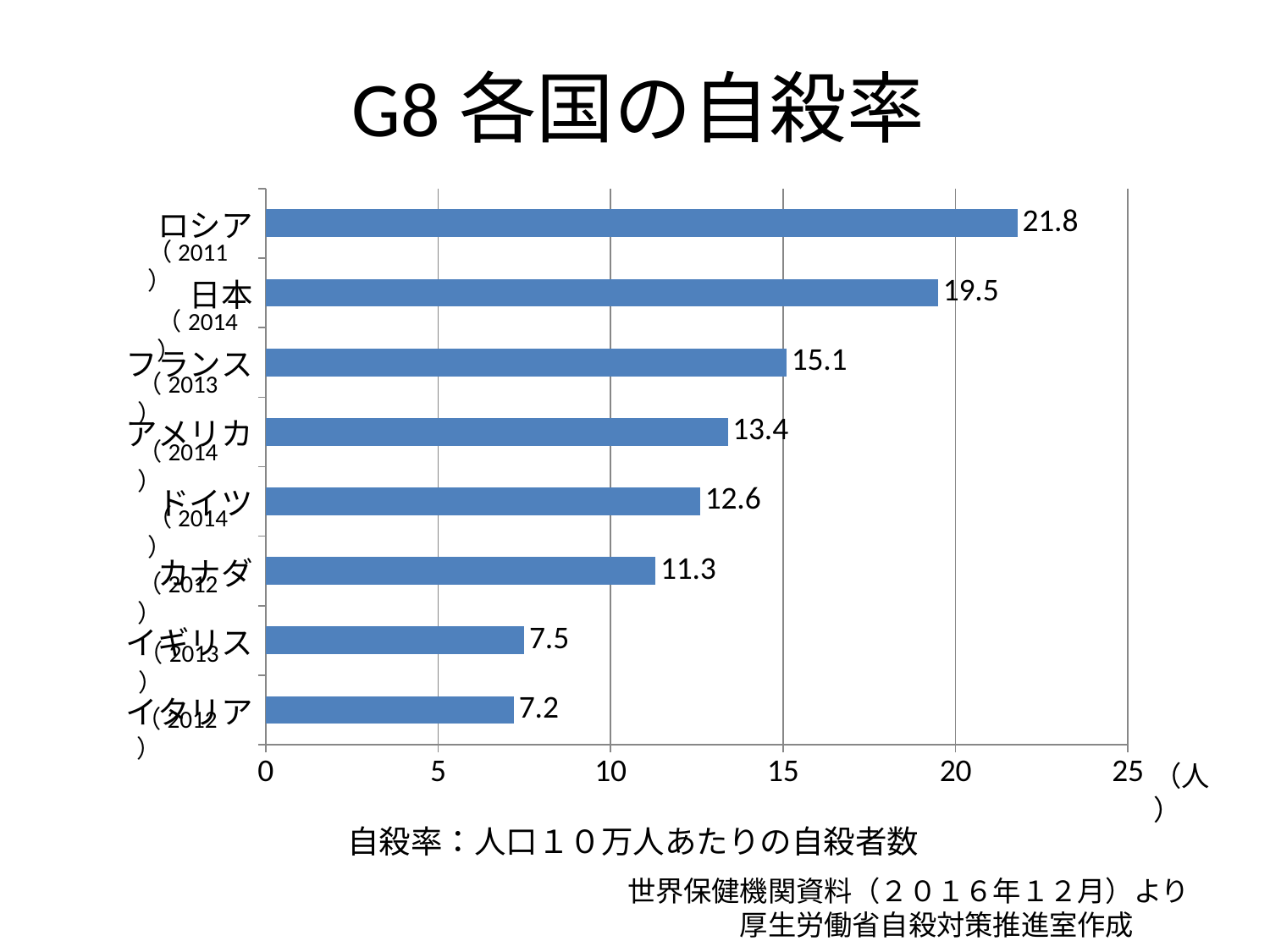

# G8各国の自殺率

### Chart

| Category |  |
|---|---|
| イタリア | 7.2 |
| イギリス | 7.5 |
| カナダ | 11.3 |
| ドイツ | 12.6 |
| アメリカ | 13.4 |
| フランス | 15.1 |
| 日本 | 19.5 |
| ロシア | 21.8 |
（2011）
（2014）
（2013）
（2014）
（2014）
（2012）
（2013）
（2012）
（人）
自殺率：人口１０万人あたりの自殺者数
世界保健機関資料（２０１６年１２月）より
　　　　厚生労働省自殺対策推進室作成